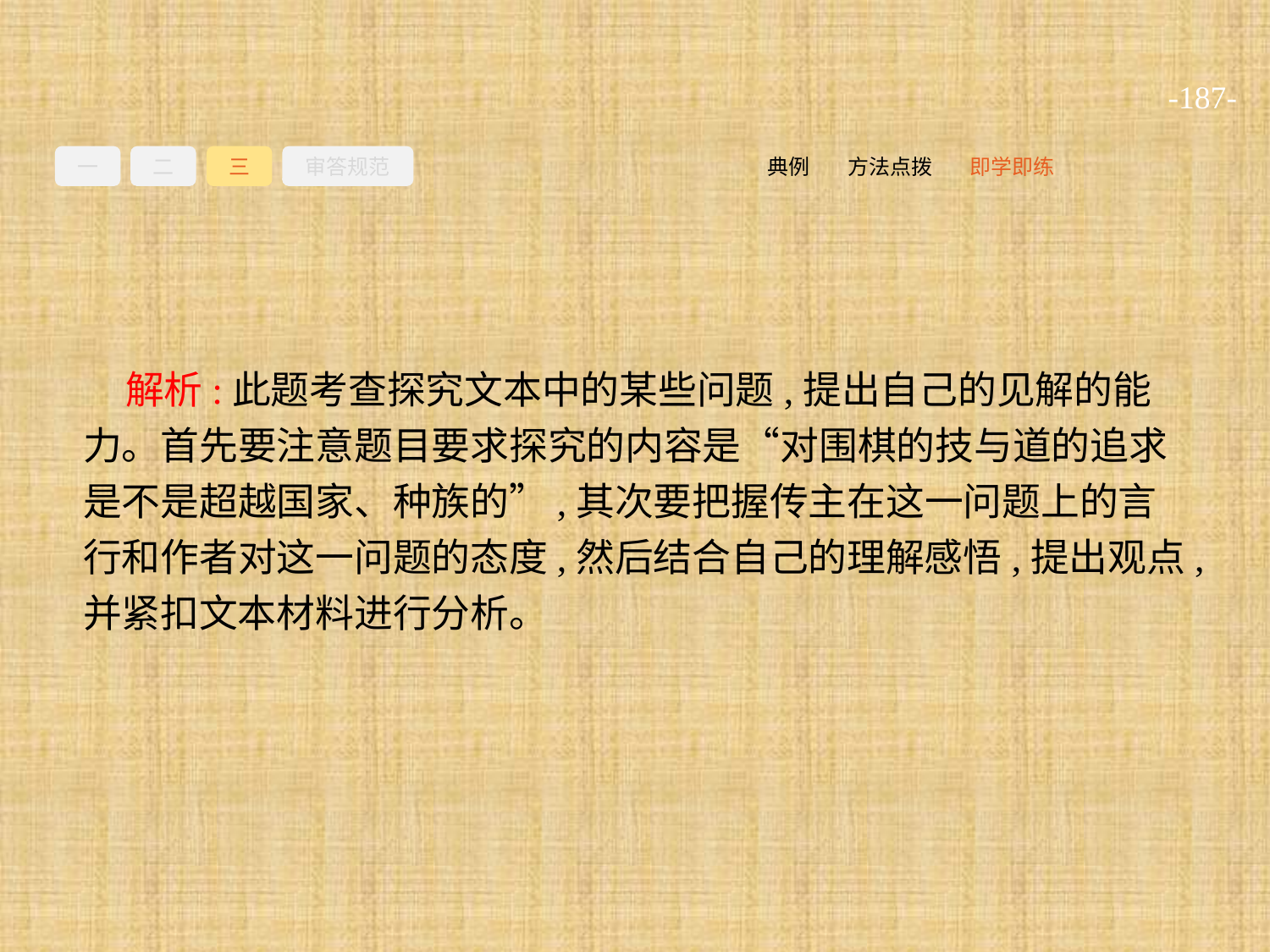

-187-
一
二
三
审答规范
即学即练
方法点拨
典例
解析:此题考查探究文本中的某些问题,提出自己的见解的能力。首先要注意题目要求探究的内容是“对围棋的技与道的追求是不是超越国家、种族的”,其次要把握传主在这一问题上的言行和作者对这一问题的态度,然后结合自己的理解感悟,提出观点,并紧扣文本材料进行分析。